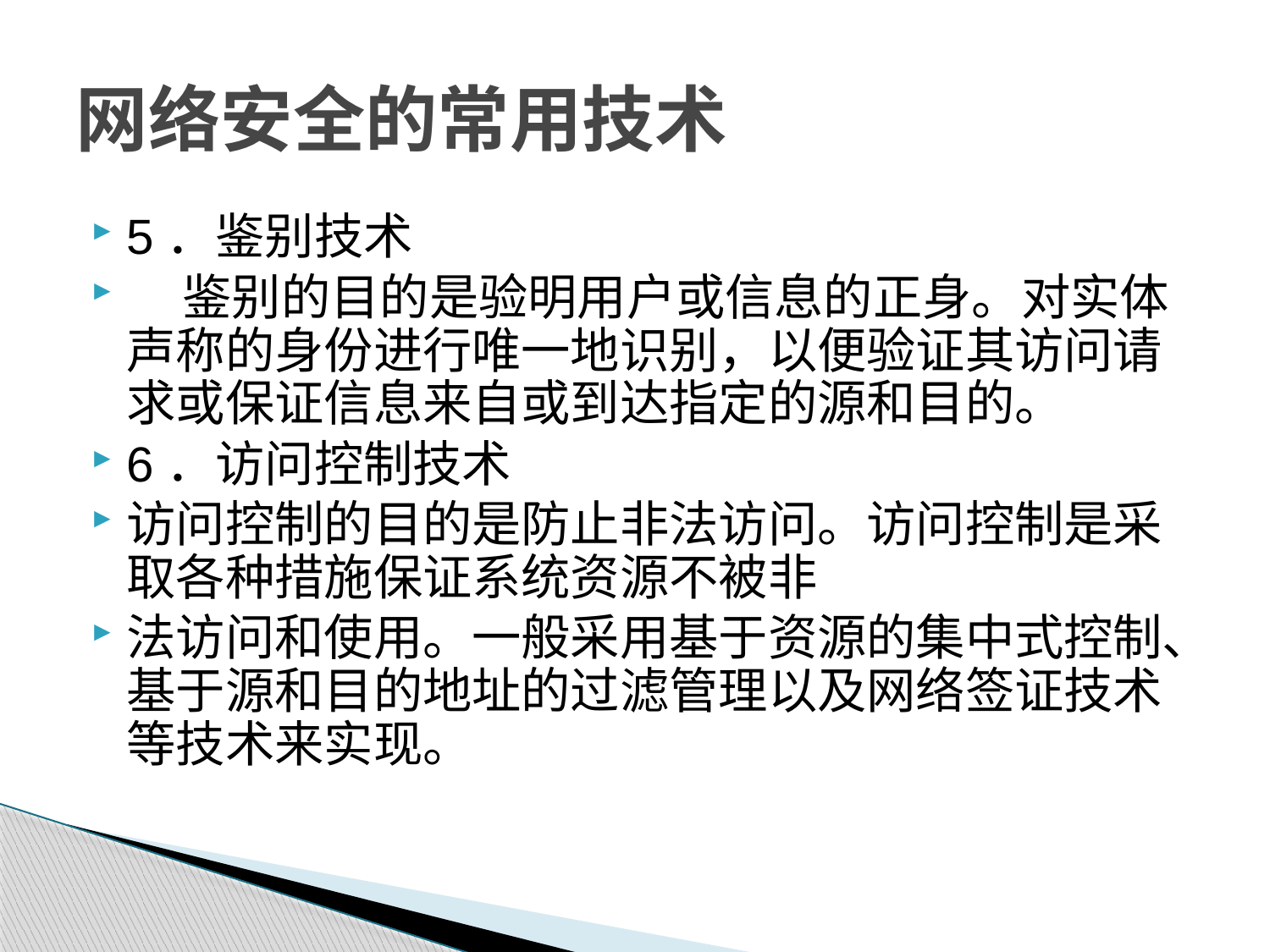

# 网络安全的常用技术
5．鉴别技术
    鉴别的目的是验明用户或信息的正身。对实体声称的身份进行唯一地识别，以便验证其访问请求或保证信息来自或到达指定的源和目的。
6．访问控制技术
访问控制的目的是防止非法访问。访问控制是采取各种措施保证系统资源不被非
法访问和使用。一般采用基于资源的集中式控制、基于源和目的地址的过滤管理以及网络签证技术等技术来实现。